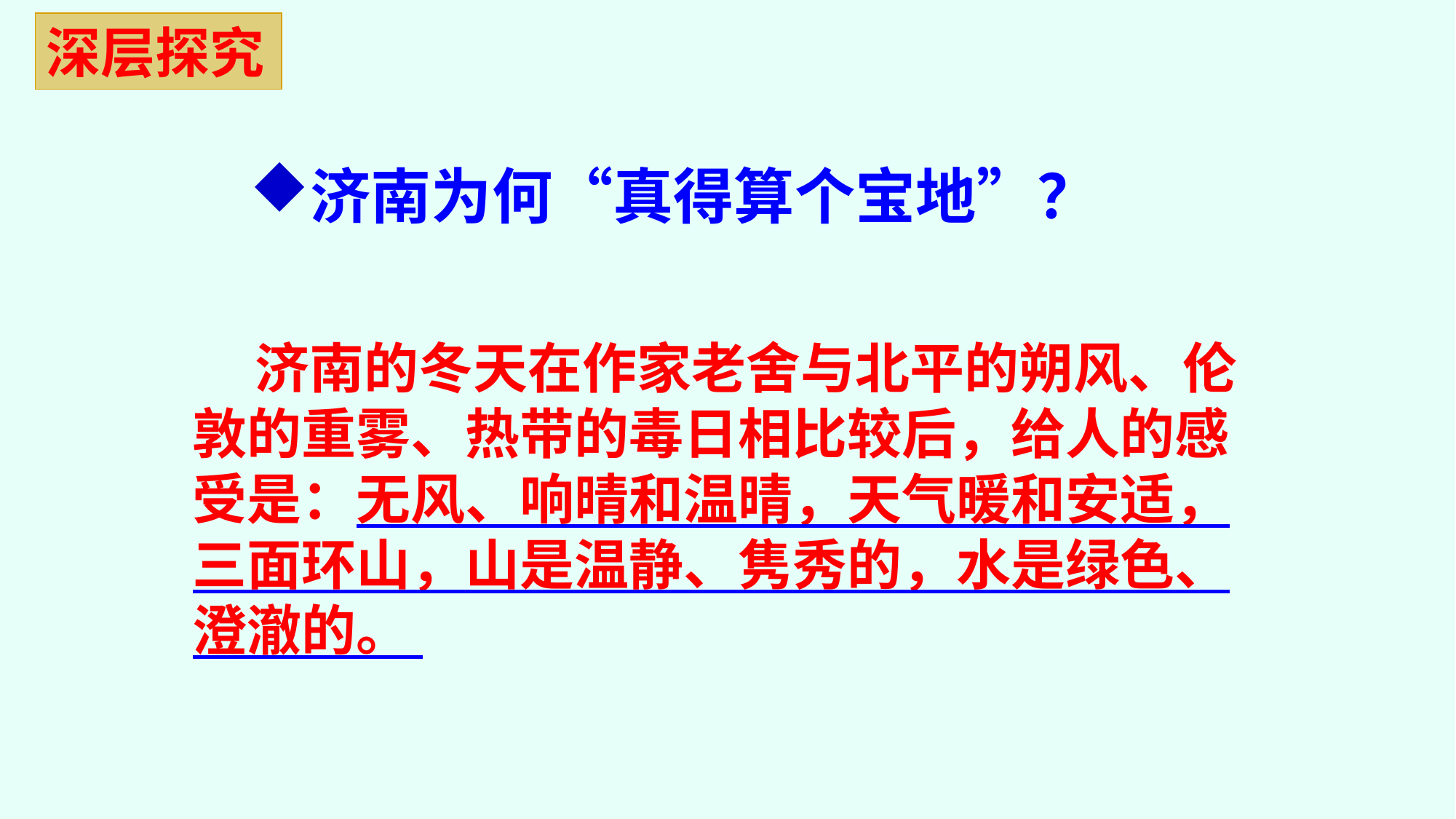

深层探究
济南为何“真得算个宝地”？
    济南的冬天在作家老舍与北平的朔风、伦敦的重雾、热带的毒日相比较后，给人的感受是：无风、响晴和温晴，天气暖和安适，三面环山，山是温静、隽秀的，水是绿色、澄澈的。